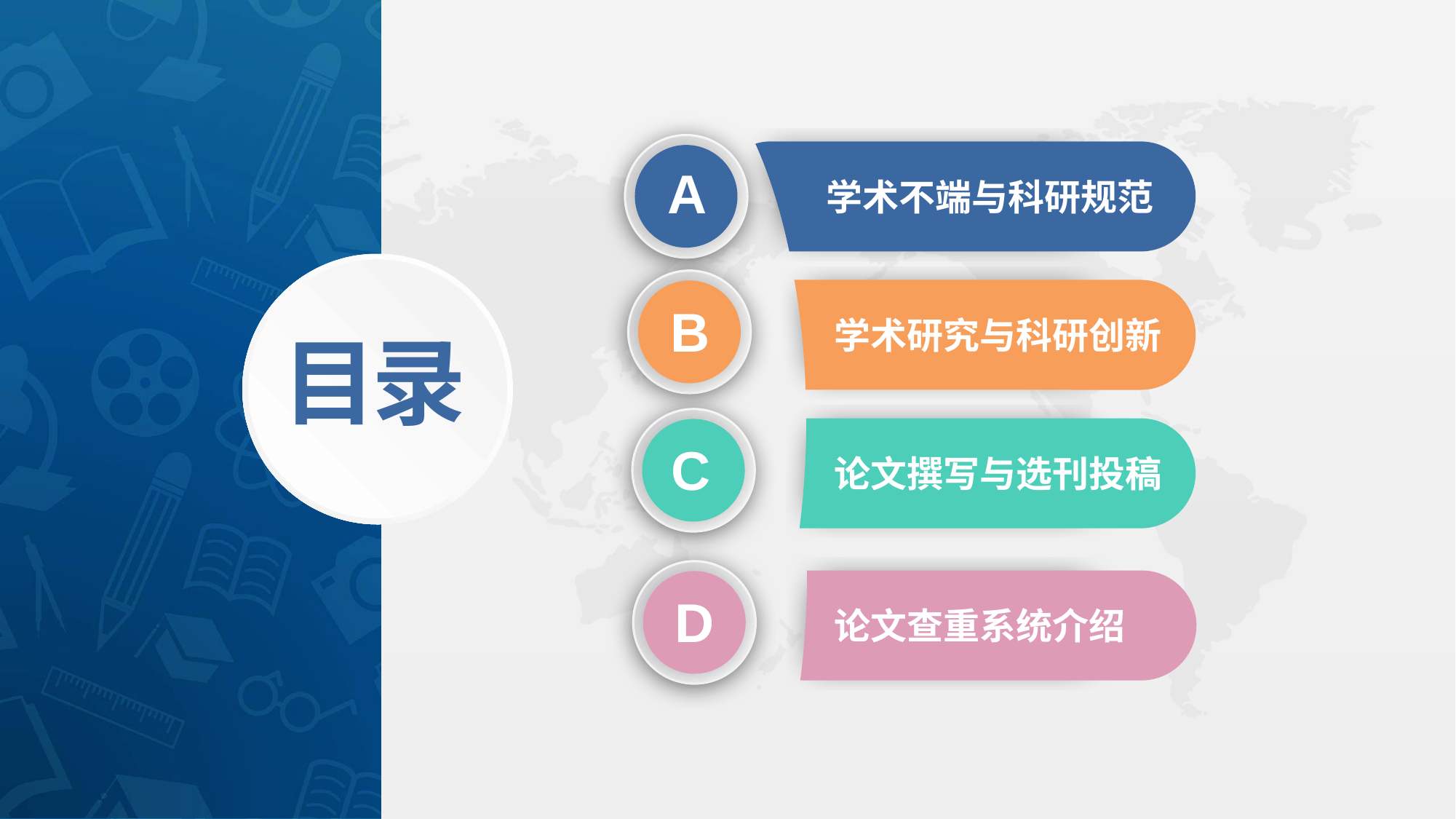

A
学术不端与科研规范

B
学术研究与科研创新
目录

C
论文撰写与选刊投稿

D

论文查重系统介绍